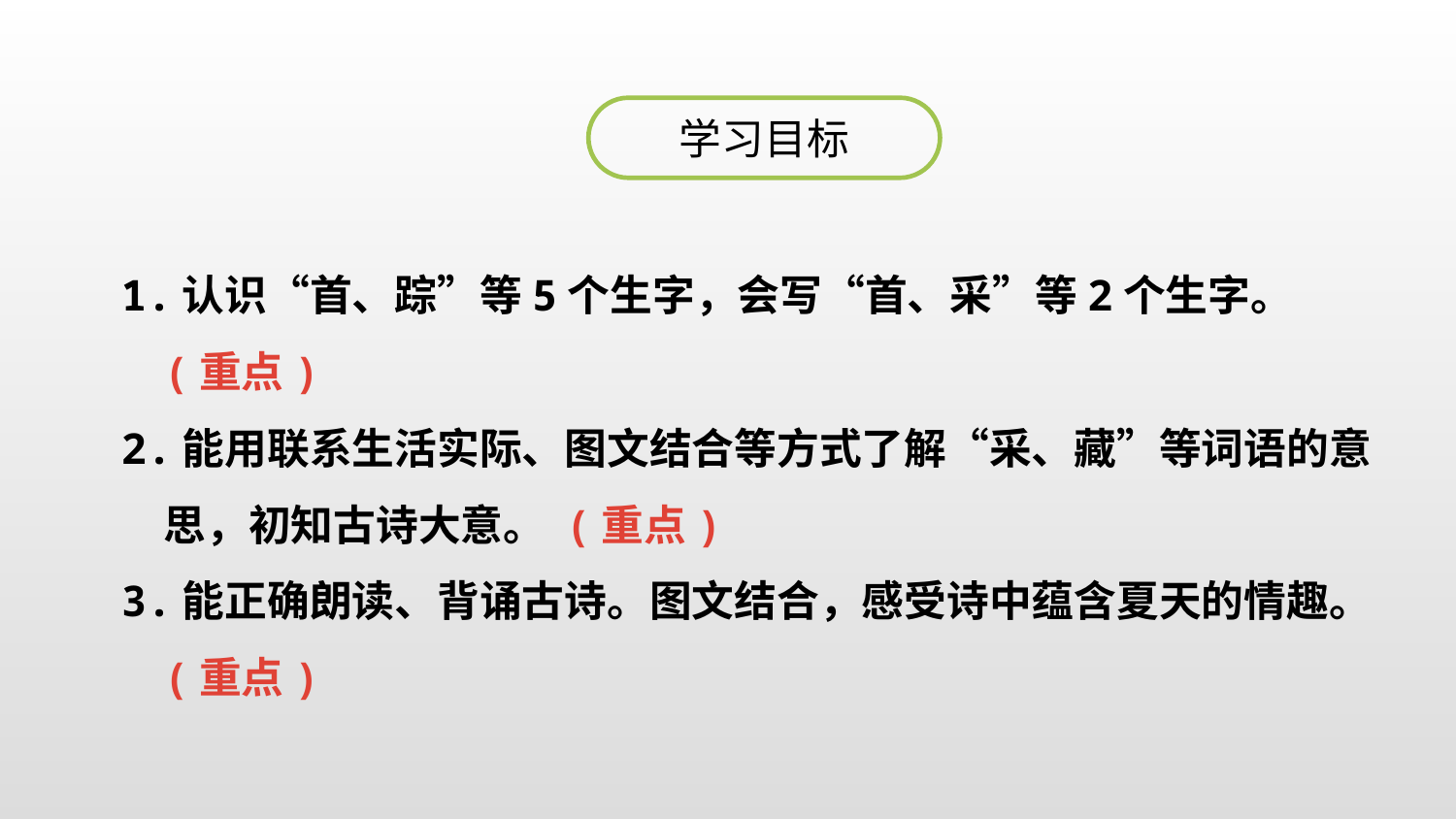

学习目标
1.认识“首、踪”等5个生字，会写“首、采”等2个生字。 (重点)
2.能用联系生活实际、图文结合等方式了解“采、藏”等词语的意思，初知古诗大意。 (重点)
3.能正确朗读、背诵古诗。图文结合，感受诗中蕴含夏天的情趣。 (重点)